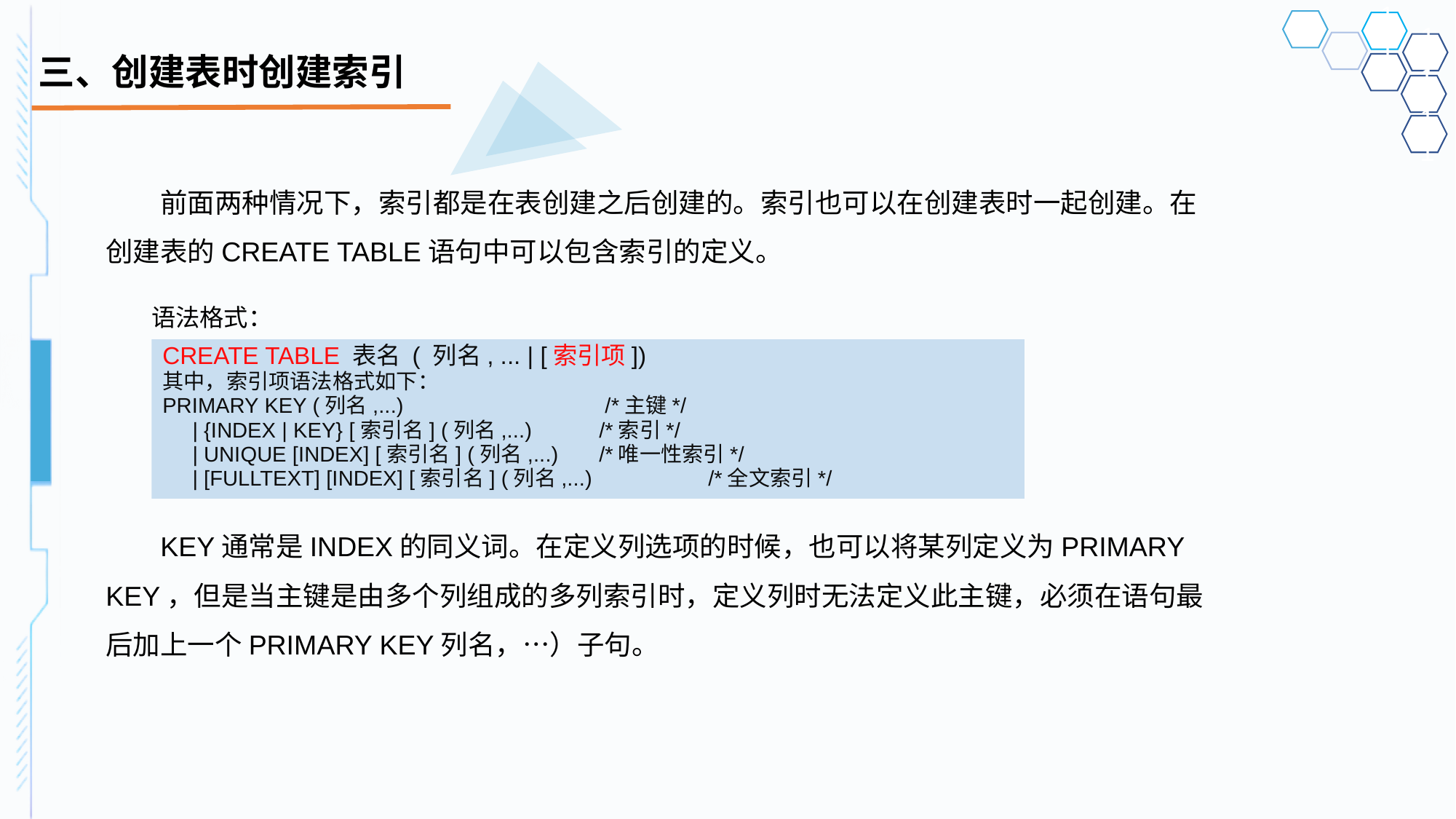

# 三、创建表时创建索引

前面两种情况下，索引都是在表创建之后创建的。索引也可以在创建表时一起创建。在创建表的CREATE TABLE语句中可以包含索引的定义。

KEY通常是INDEX的同义词。在定义列选项的时候，也可以将某列定义为PRIMARY KEY，但是当主键是由多个列组成的多列索引时，定义列时无法定义此主键，必须在语句最后加上一个PRIMARY KEY列名，…）子句。
语法格式：
CREATE TABLE 表名 ( 列名, ... | [索引项])
其中，索引项语法格式如下：
PRIMARY KEY (列名,...)                     	 /*主键*/
     | {INDEX | KEY} [索引名] (列名,...)       	/*索引*/
     | UNIQUE [INDEX] [索引名] (列名,...)      	/*唯一性索引*/
     | [FULLTEXT] [INDEX] [索引名] (列名,...)  	/*全文索引*/